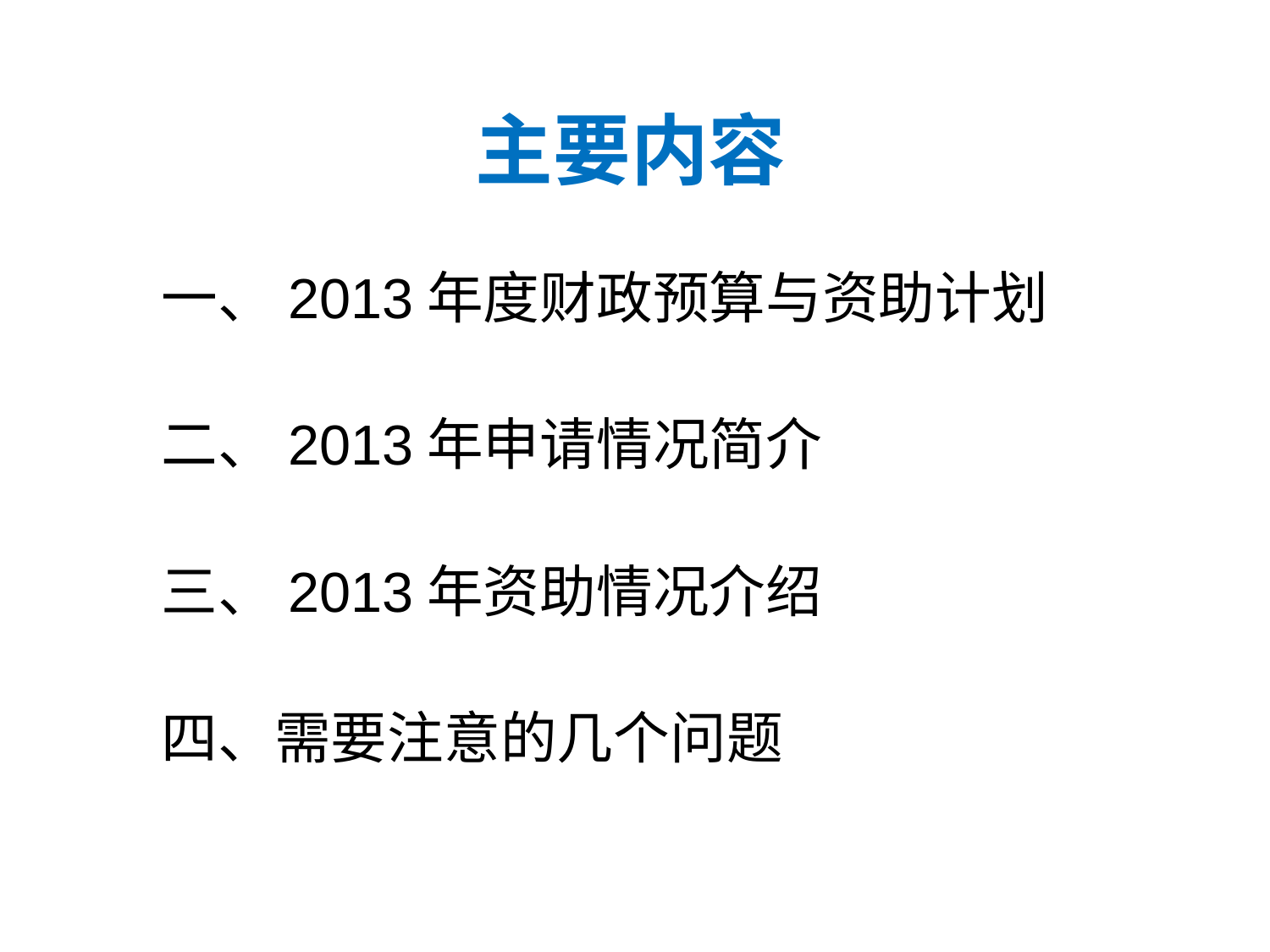

# 主要内容
一、2013年度财政预算与资助计划
二、2013年申请情况简介
三、2013年资助情况介绍
四、需要注意的几个问题